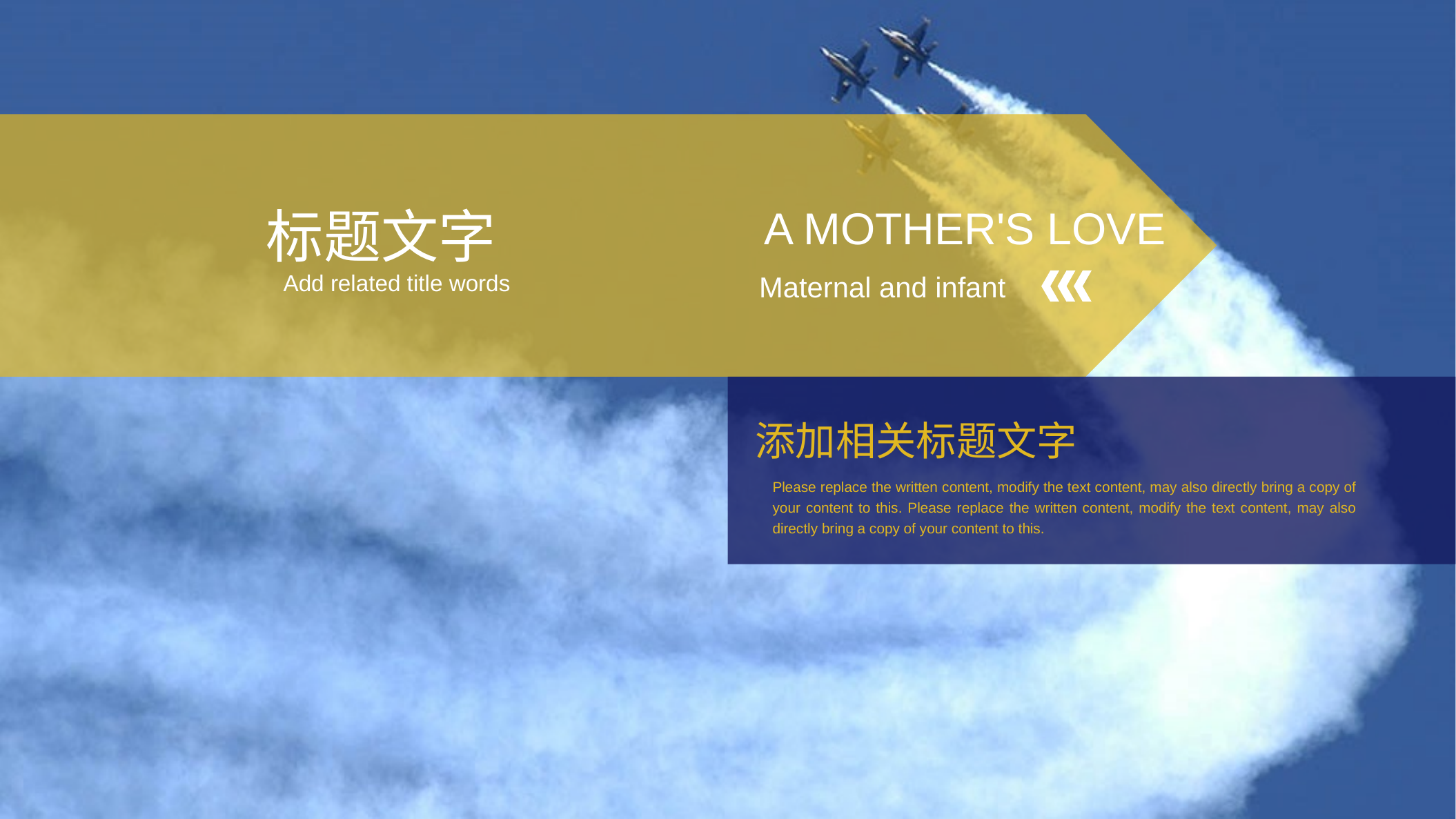

标题文字
A MOTHER'S LOVE
Add related title words
Maternal and infant

添加相关标题文字
Please replace the written content, modify the text content, may also directly bring a copy of your content to this. Please replace the written content, modify the text content, may also directly bring a copy of your content to this.